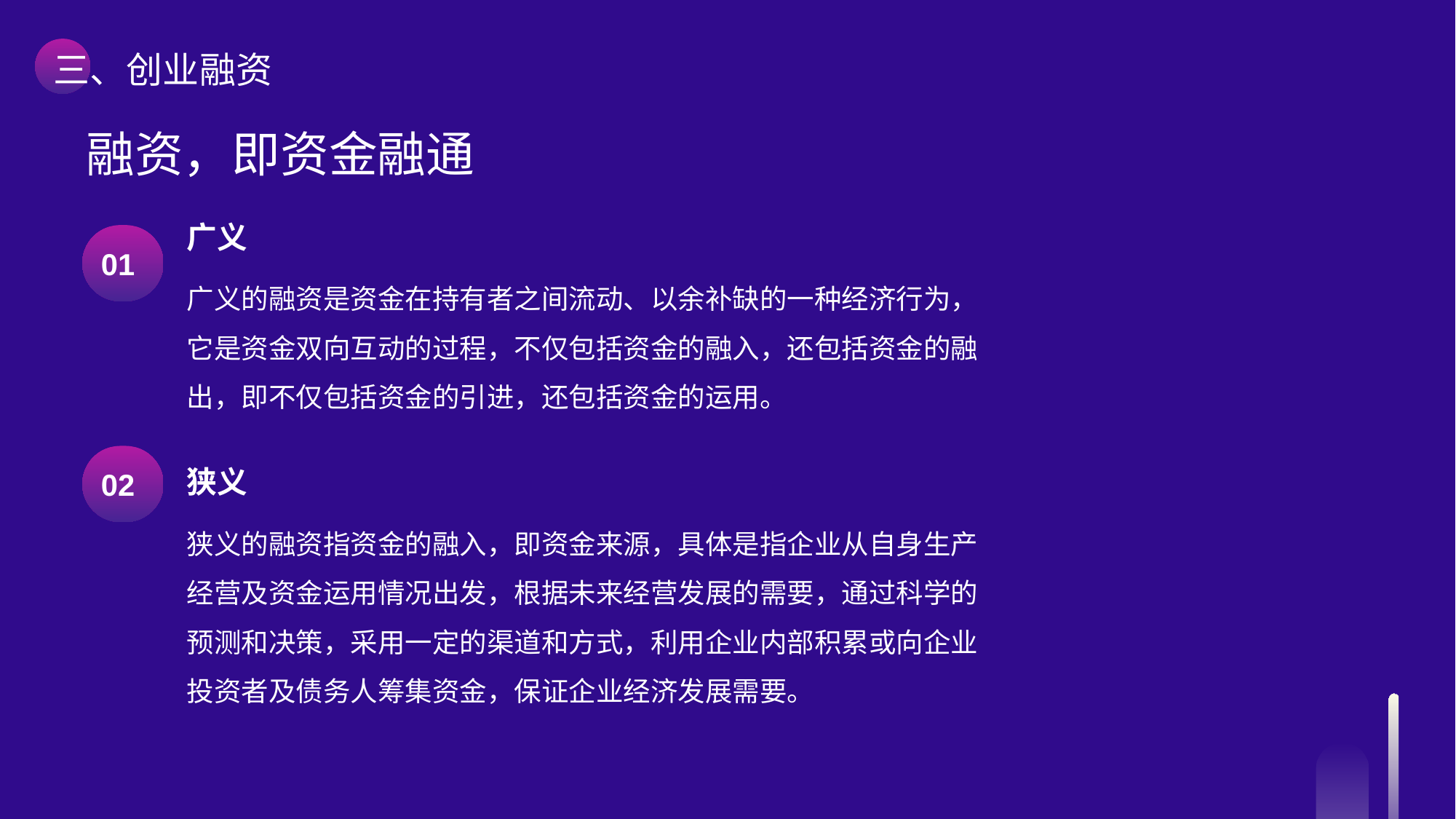

三、创业融资
融资，即资金融通
广义

广义的融资是资金在持有者之间流动、以余补缺的一种经济行为，它是资金双向互动的过程，不仅包括资金的融入，还包括资金的融出，即不仅包括资金的引进，还包括资金的运用。

狭义
狭义的融资指资金的融入，即资金来源，具体是指企业从自身生产经营及资金运用情况出发，根据未来经营发展的需要，通过科学的预测和决策，采用一定的渠道和方式，利用企业内部积累或向企业投资者及债务人筹集资金，保证企业经济发展需要。
01
02